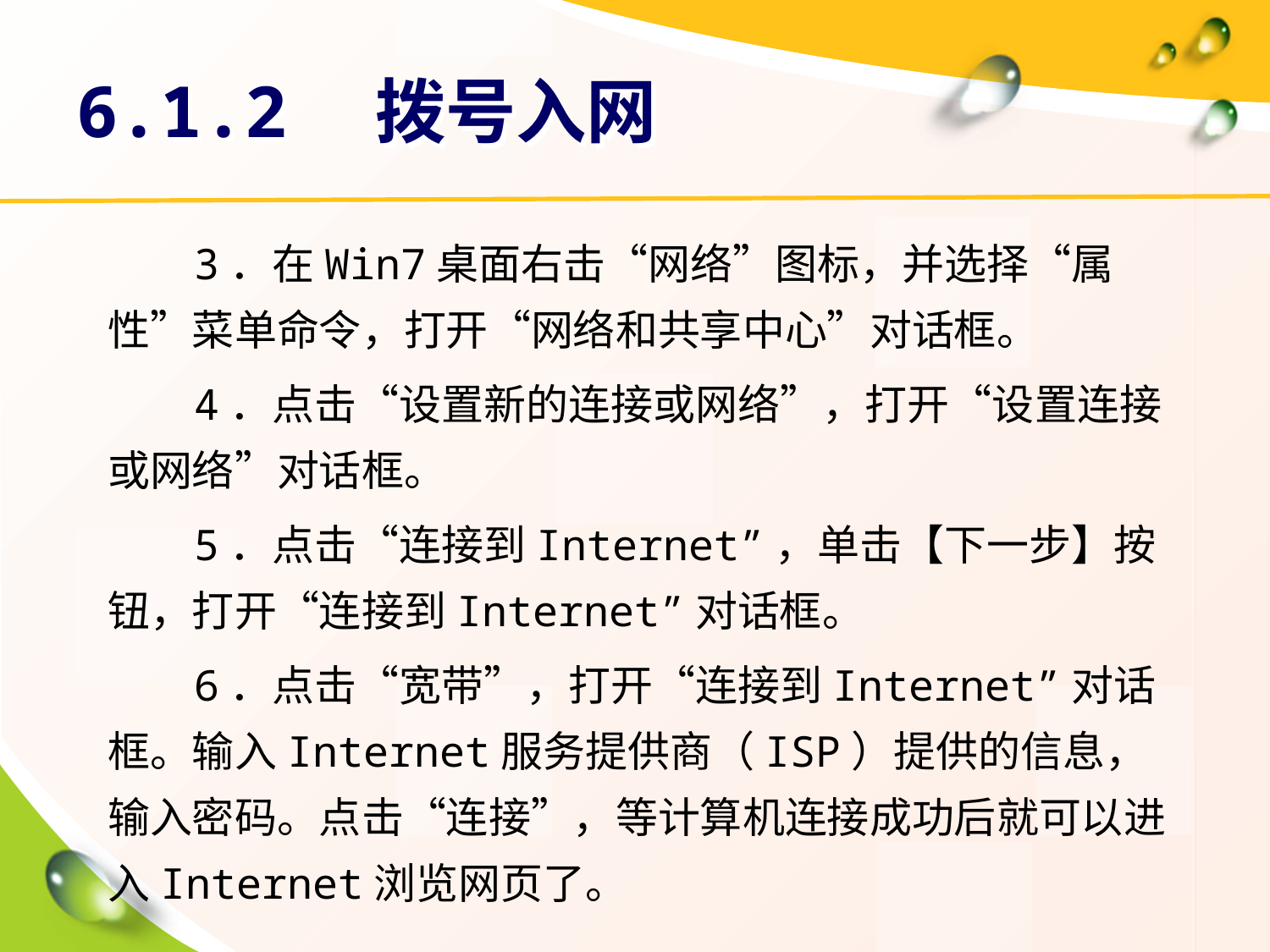

# 6.1.2　拨号入网
3．在Win7桌面右击“网络”图标，并选择“属性”菜单命令，打开“网络和共享中心”对话框。
4．点击“设置新的连接或网络”，打开“设置连接或网络”对话框。
5．点击“连接到Internet”，单击【下一步】按钮，打开“连接到Internet”对话框。
6．点击“宽带”，打开“连接到Internet”对话框。输入Internet服务提供商（ISP）提供的信息，输入密码。点击“连接”，等计算机连接成功后就可以进入Internet浏览网页了。